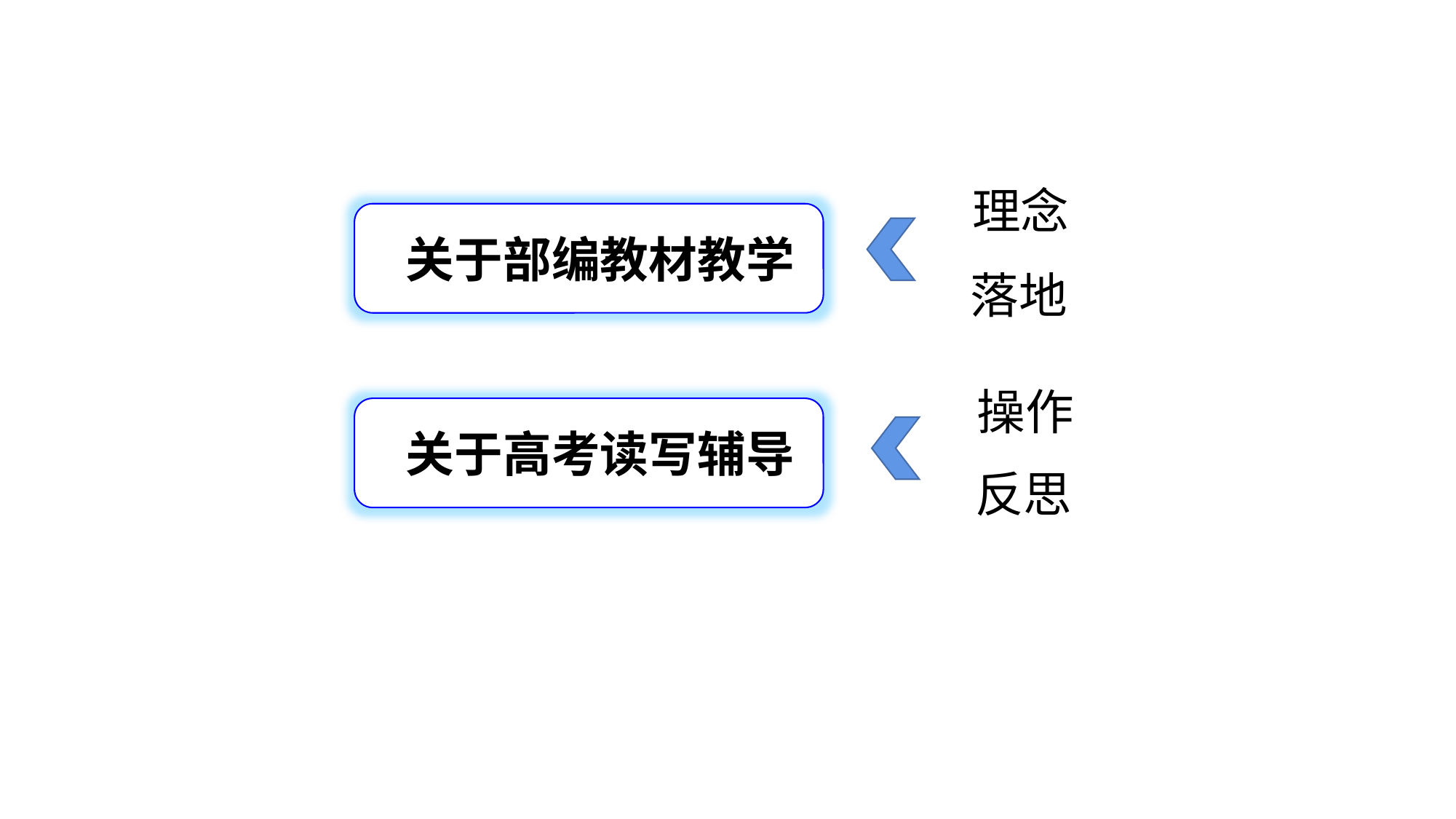

#
理念

 关于部编教材教学

落地
操作
 关于高考读写辅导

反思